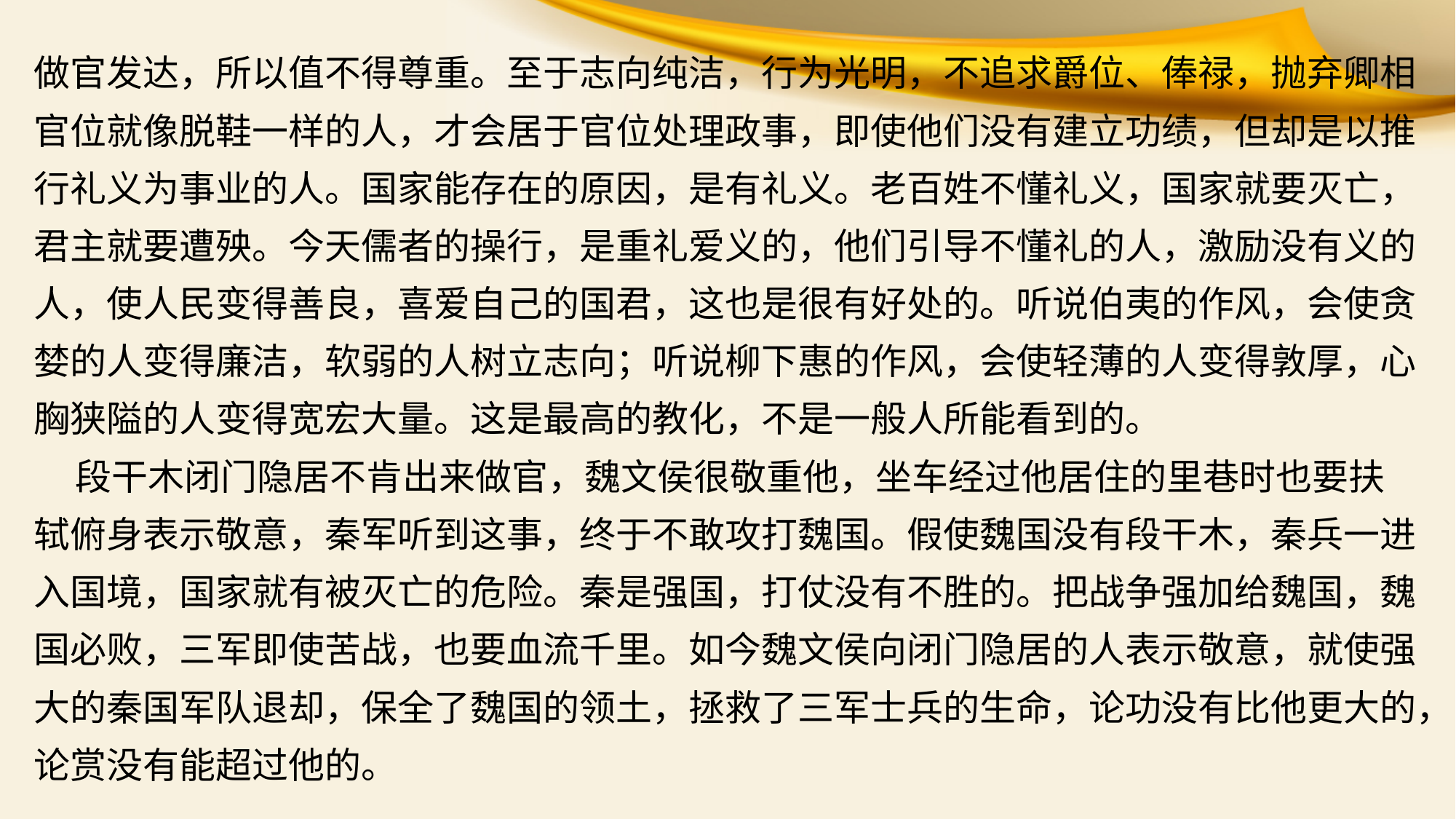

做官发达，所以值不得尊重。至于志向纯洁，行为光明，不追求爵位、俸禄，抛弃卿相官位就像脱鞋一样的人，才会居于官位处理政事，即使他们没有建立功绩，但却是以推行礼义为事业的人。国家能存在的原因，是有礼义。老百姓不懂礼义，国家就要灭亡，君主就要遭殃。今天儒者的操行，是重礼爱义的，他们引导不懂礼的人，激励没有义的人，使人民变得善良，喜爱自己的国君，这也是很有好处的。听说伯夷的作风，会使贪婪的人变得廉洁，软弱的人树立志向；听说柳下惠的作风，会使轻薄的人变得敦厚，心胸狭隘的人变得宽宏大量。这是最高的教化，不是一般人所能看到的。
    段干木闭门隐居不肯出来做官，魏文侯很敬重他，坐车经过他居住的里巷时也要扶轼俯身表示敬意，秦军听到这事，终于不敢攻打魏国。假使魏国没有段干木，秦兵一进入国境，国家就有被灭亡的危险。秦是强国，打仗没有不胜的。把战争强加给魏国，魏国必败，三军即使苦战，也要血流千里。如今魏文侯向闭门隐居的人表示敬意，就使强大的秦国军队退却，保全了魏国的领土，拯救了三军士兵的生命，论功没有比他更大的，论赏没有能超过他的。